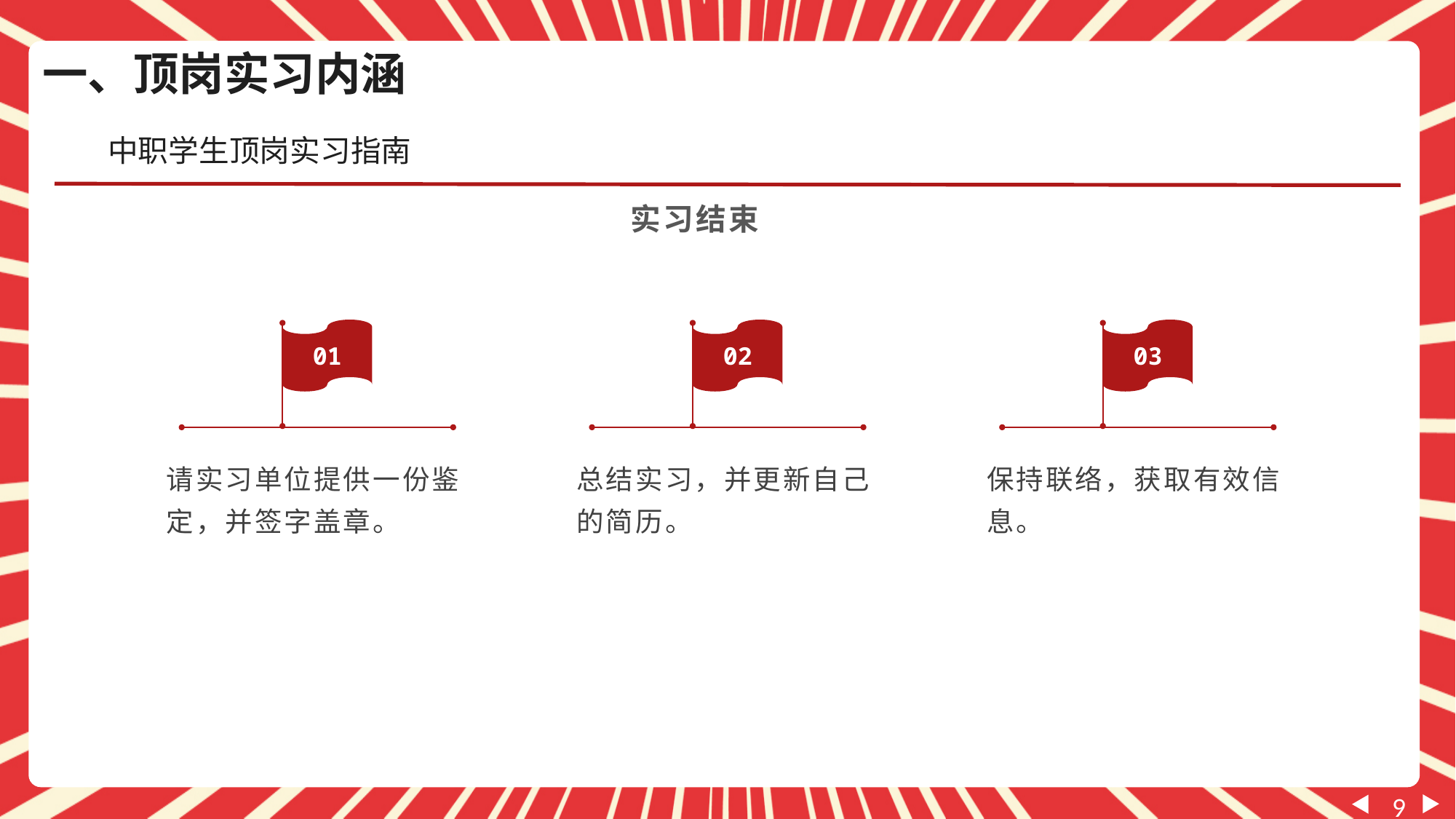

一、顶岗实习内涵

中职学生顶岗实习指南
实习结束
01
02
03
请实习单位提供一份鉴定，并签字盖章。
总结实习，并更新自己的简历。
保持联络，获取有效信息。